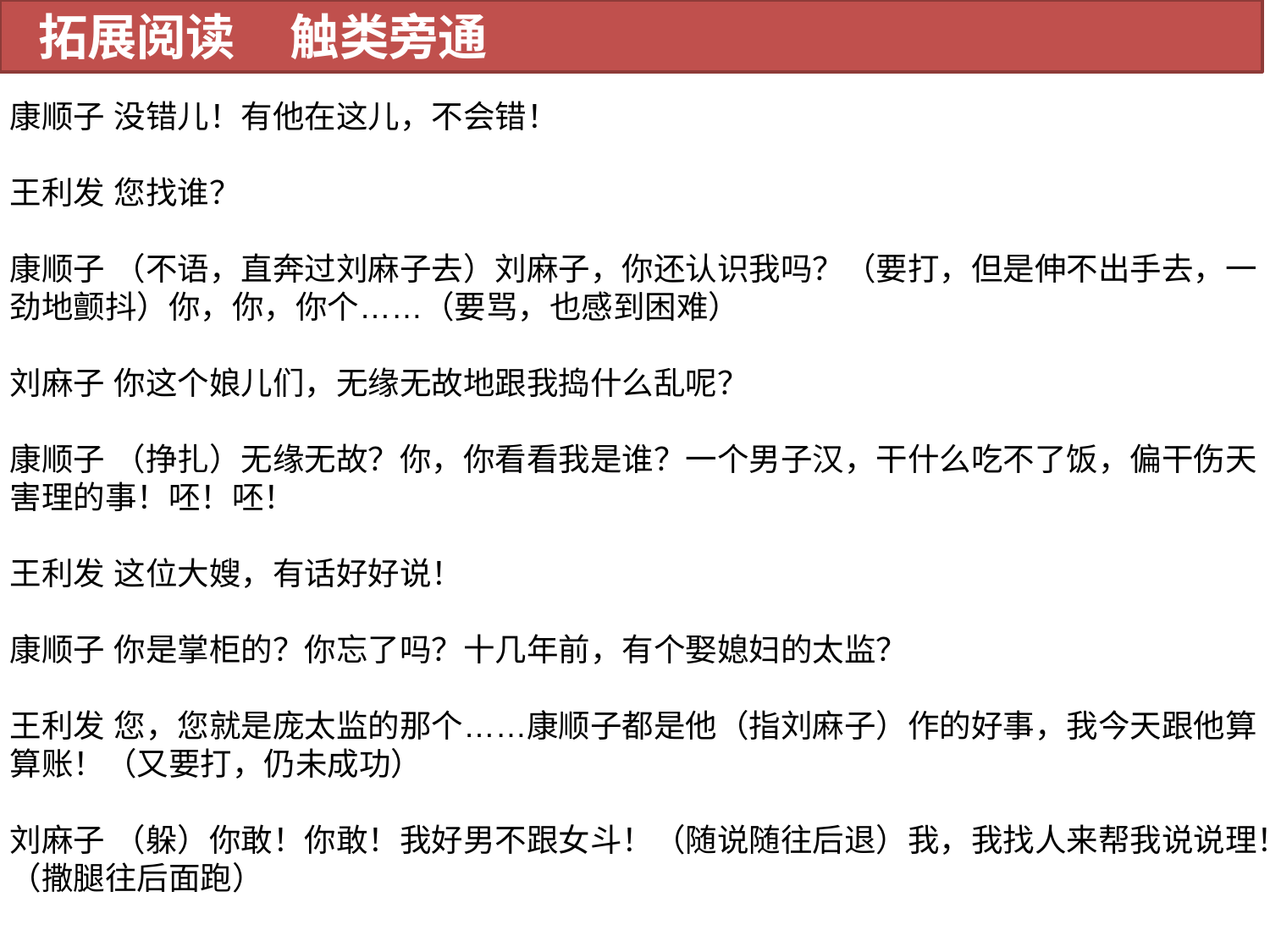

拓展阅读    触类旁通
康顺子 没错儿！有他在这儿，不会错！

王利发 您找谁？

康顺子 （不语，直奔过刘麻子去）刘麻子，你还认识我吗？（要打，但是伸不出手去，一劲地颤抖）你，你，你个……（要骂，也感到困难）

刘麻子 你这个娘儿们，无缘无故地跟我捣什么乱呢？

康顺子 （挣扎）无缘无故？你，你看看我是谁？一个男子汉，干什么吃不了饭，偏干伤天害理的事！呸！呸！

王利发 这位大嫂，有话好好说！

康顺子 你是掌柜的？你忘了吗？十几年前，有个娶媳妇的太监？

王利发 您，您就是庞太监的那个……康顺子都是他（指刘麻子）作的好事，我今天跟他算算账！（又要打，仍未成功）

刘麻子 （躲）你敢！你敢！我好男不跟女斗！（随说随往后退）我，我找人来帮我说说理！（撒腿往后面跑）